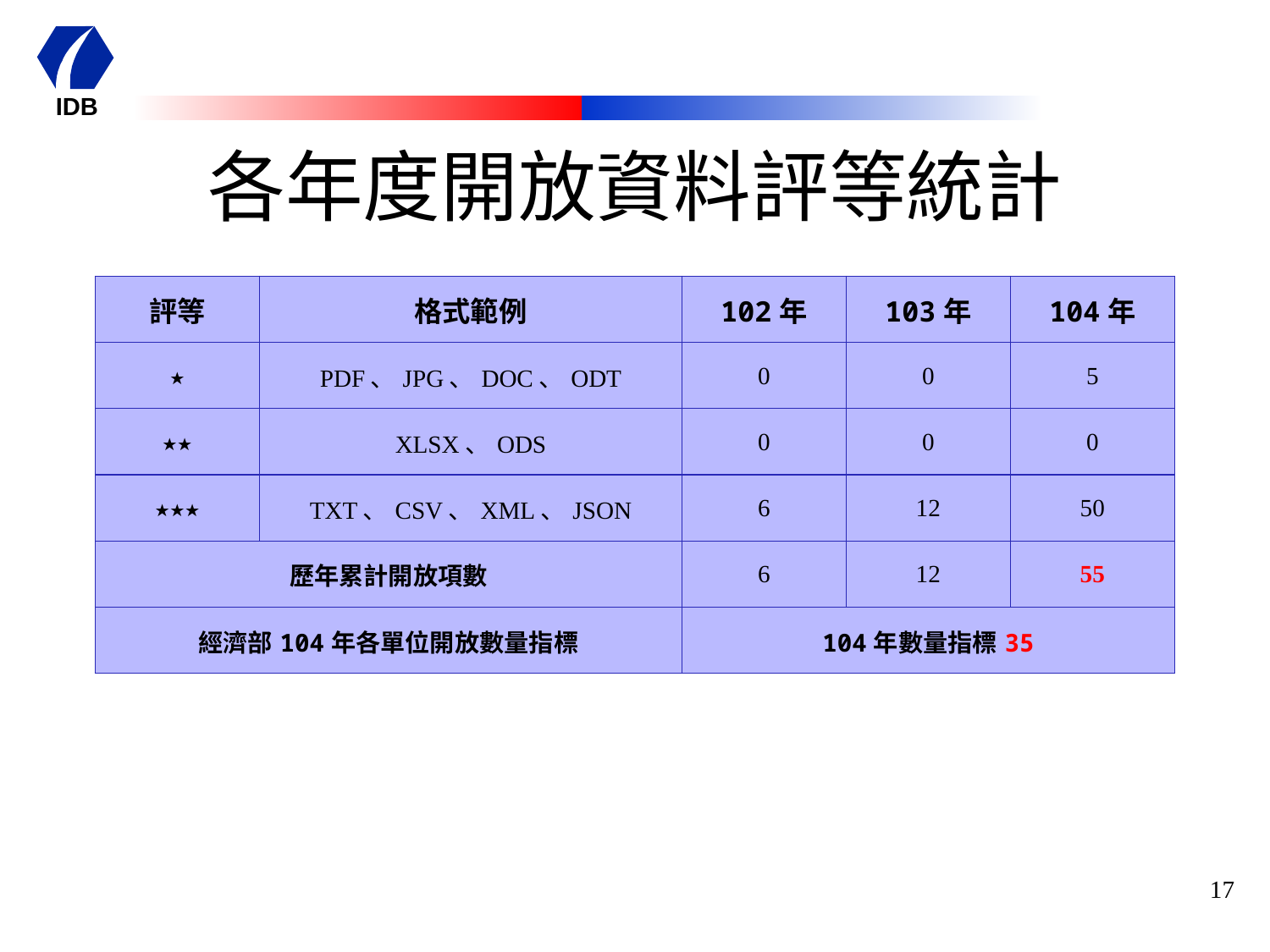

# 各年度開放資料評等統計
| 評等 | 格式範例 | 102年 | 103年 | 104年 |
| --- | --- | --- | --- | --- |
| ★ | PDF、JPG、DOC、ODT | 0 | 0 | 5 |
| ★★ | XLSX、ODS | 0 | 0 | 0 |
| ★★★ | TXT、CSV、XML、JSON | 6 | 12 | 50 |
| 歷年累計開放項數 |  | 6 | 12 | 55 |
| 經濟部104年各單位開放數量指標 |  | 104年數量指標35 |  |  |
17